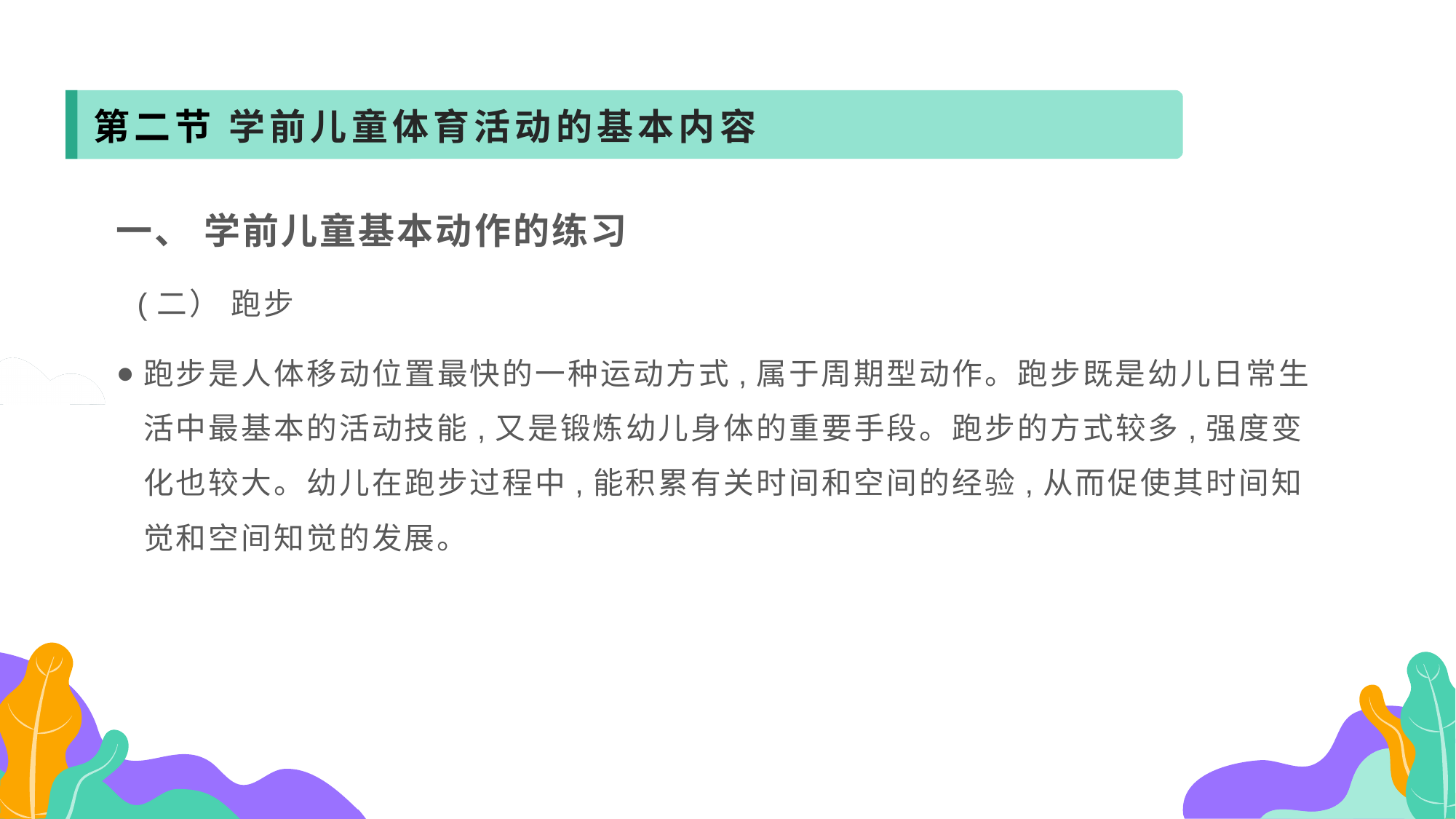

第二节 学前儿童体育活动的基本内容
一、 学前儿童基本动作的练习
  (二） 跑步
跑步是人体移动位置最快的一种运动方式,属于周期型动作。跑步既是幼儿日常生活中最基本的活动技能,又是锻炼幼儿身体的重要手段。跑步的方式较多,强度变化也较大。幼儿在跑步过程中,能积累有关时间和空间的经验,从而促使其时间知觉和空间知觉的发展。